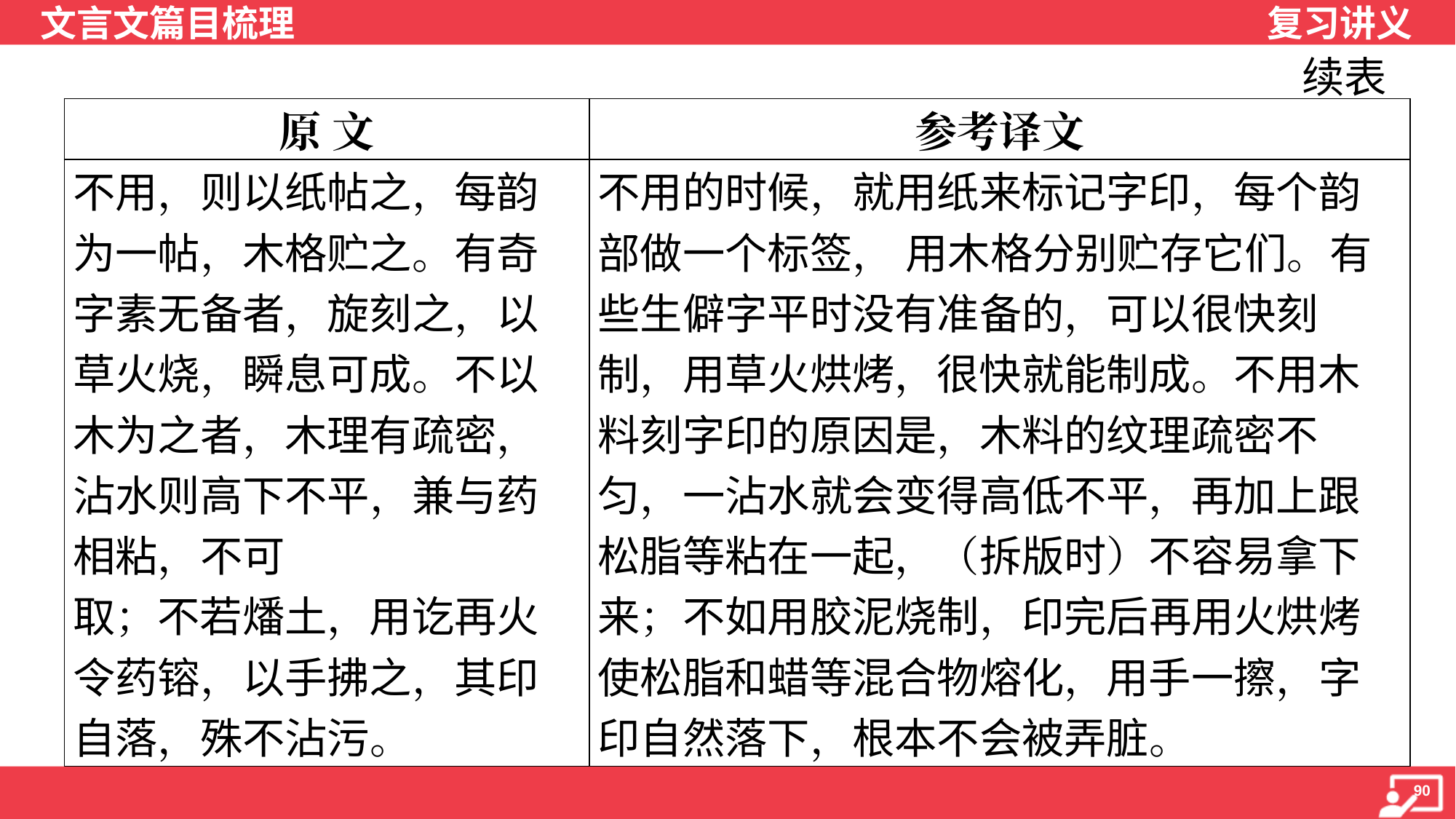

续表
| 原 文 | 参考译文 |
| --- | --- |
| 不用，则以纸帖之，每韵为一帖，木格贮之。有奇字素无备者，旋刻之，以草火烧，瞬息可成。不以木为之者，木理有疏密，沾水则高下不平，兼与药相粘，不可 取；不若燔土，用讫再火令药镕，以手拂之，其印自落，殊不沾污。 | 不用的时候，就用纸来标记字印，每个韵部做一个标签， 用木格分别贮存它们。有些生僻字平时没有准备的，可以很快刻制，用草火烘烤，很快就能制成。不用木料刻字印的原因是，木料的纹理疏密不匀，一沾水就会变得高低不平，再加上跟松脂等粘在一起，（拆版时）不容易拿下来；不如用胶泥烧制，印完后再用火烘烤使松脂和蜡等混合物熔化，用手一擦，字印自然落下，根本不会被弄脏。 |